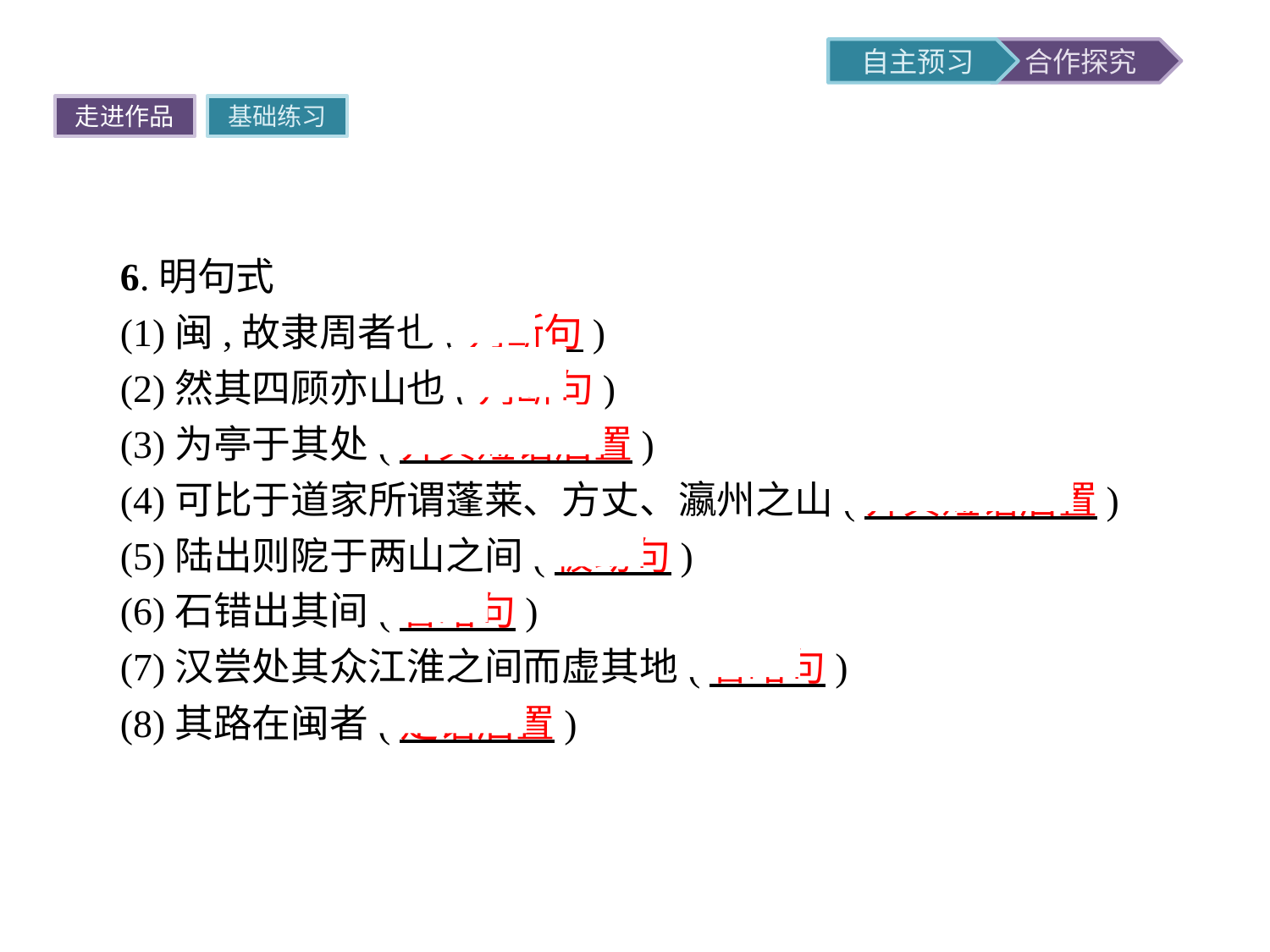

走进作品
基础练习
6.明句式
(1)闽,故隶周者也(判断句)
(2)然其四顾亦山也(判断句)
(3)为亭于其处(介宾短语后置)
(4)可比于道家所谓蓬莱、方丈、瀛州之山(介宾短语后置)
(5)陆出则阸于两山之间(被动句)
(6)石错出其间(省略句)
(7)汉尝处其众江淮之间而虚其地(省略句)
(8)其路在闽者(定语后置)